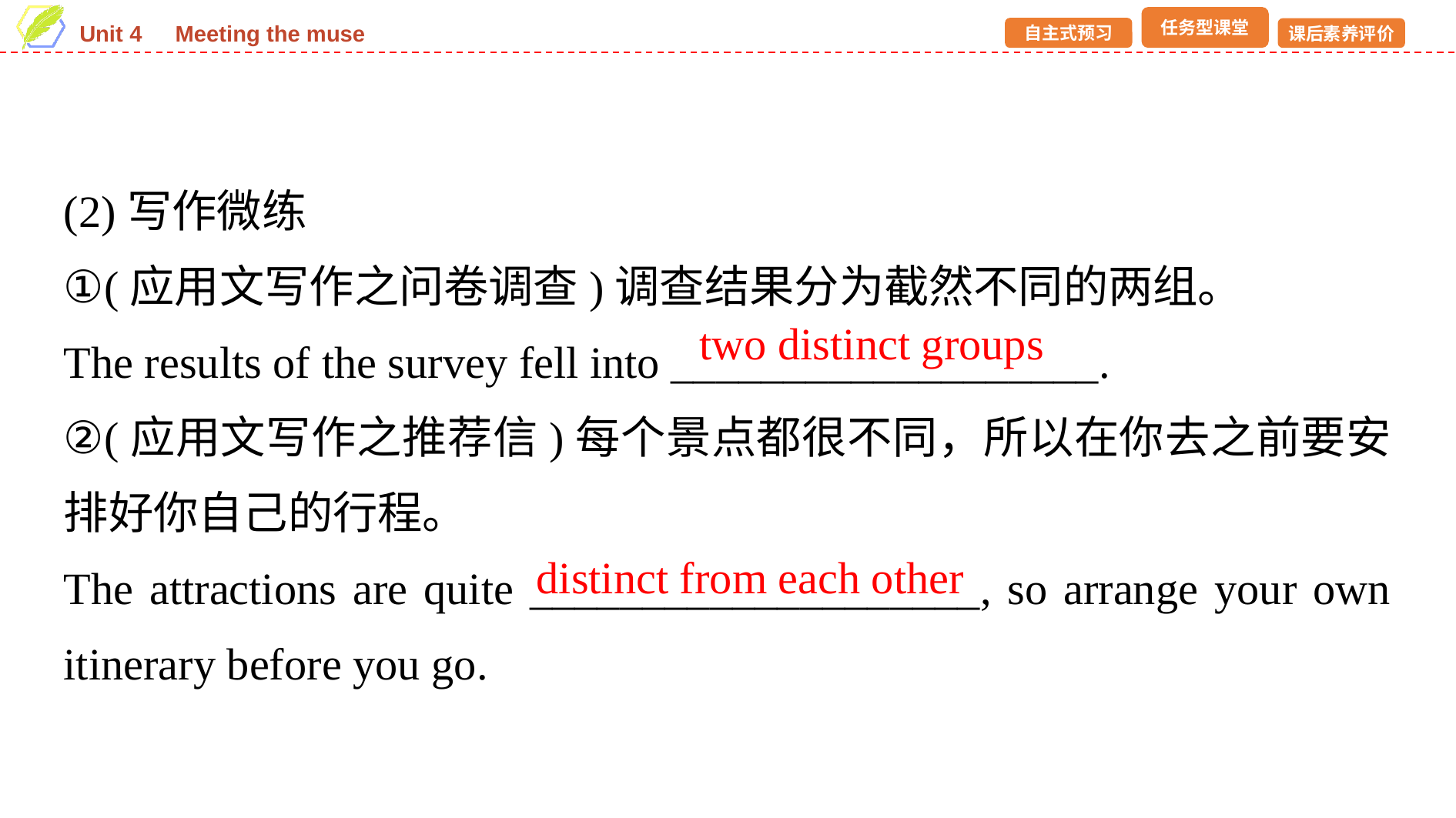

(2)写作微练
①(应用文写作之问卷调查)调查结果分为截然不同的两组。
The results of the survey fell into ___________________.
②(应用文写作之推荐信)每个景点都很不同，所以在你去之前要安排好你自己的行程。
The attractions are quite ____________________, so arrange your own itinerary before you go.
two distinct groups
distinct from each other